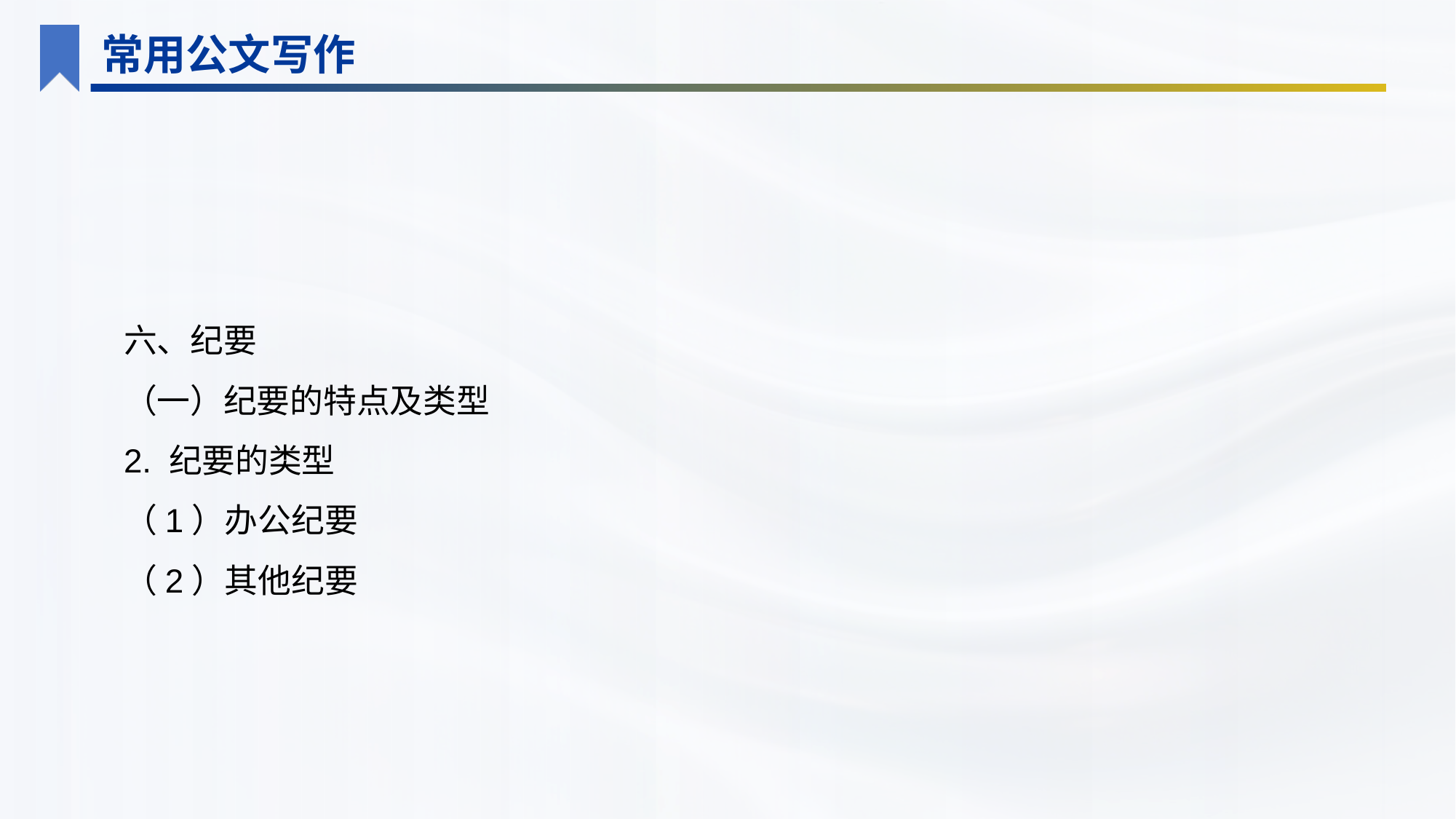

常用公文写作
六、纪要
（一）纪要的特点及类型
2. 纪要的类型
（1）办公纪要
（2）其他纪要